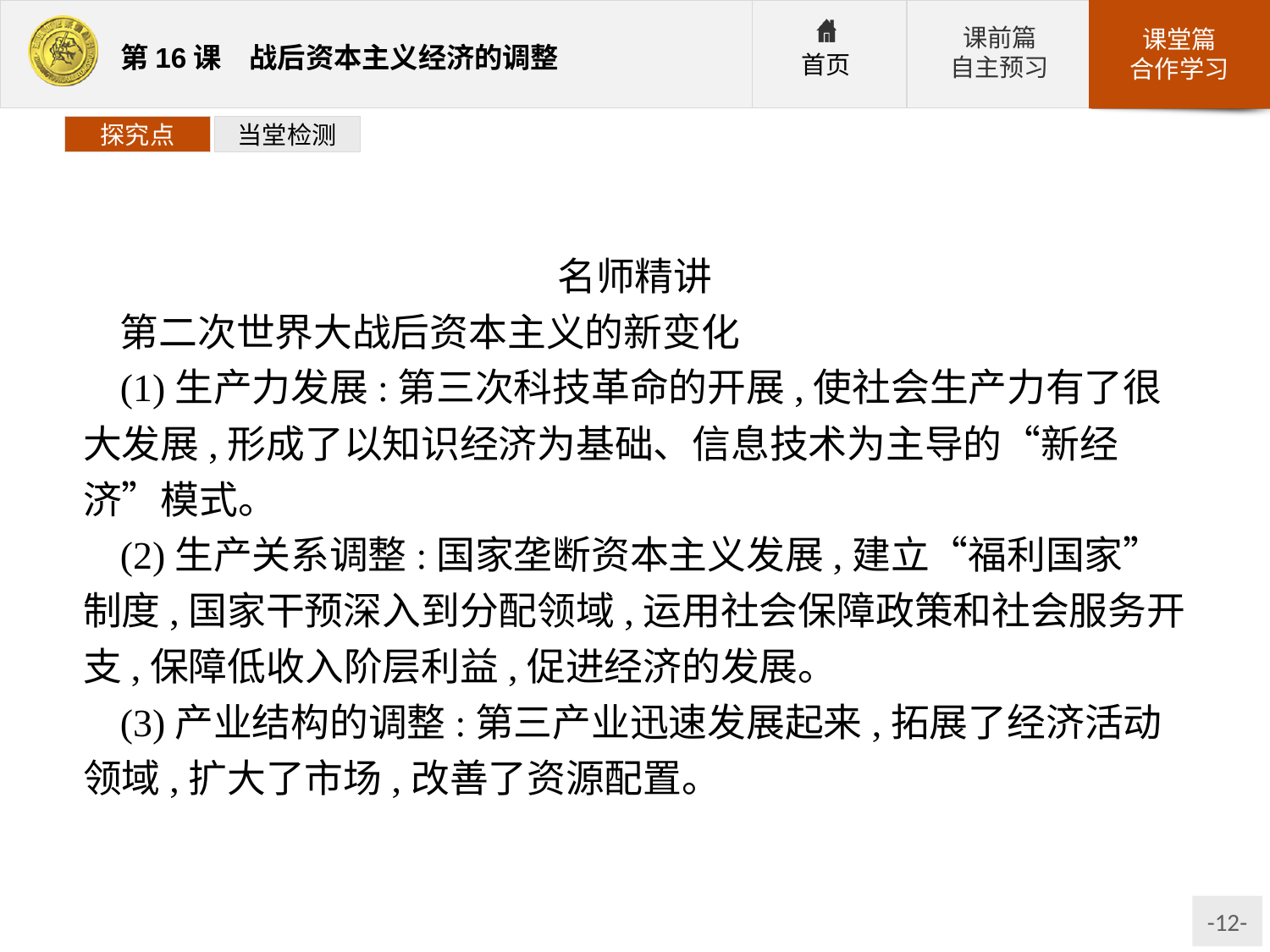

探究点
当堂检测
名师精讲
第二次世界大战后资本主义的新变化
(1)生产力发展:第三次科技革命的开展,使社会生产力有了很大发展,形成了以知识经济为基础、信息技术为主导的“新经济”模式。
(2)生产关系调整:国家垄断资本主义发展,建立“福利国家”制度,国家干预深入到分配领域,运用社会保障政策和社会服务开支,保障低收入阶层利益,促进经济的发展。
(3)产业结构的调整:第三产业迅速发展起来,拓展了经济活动领域,扩大了市场,改善了资源配置。